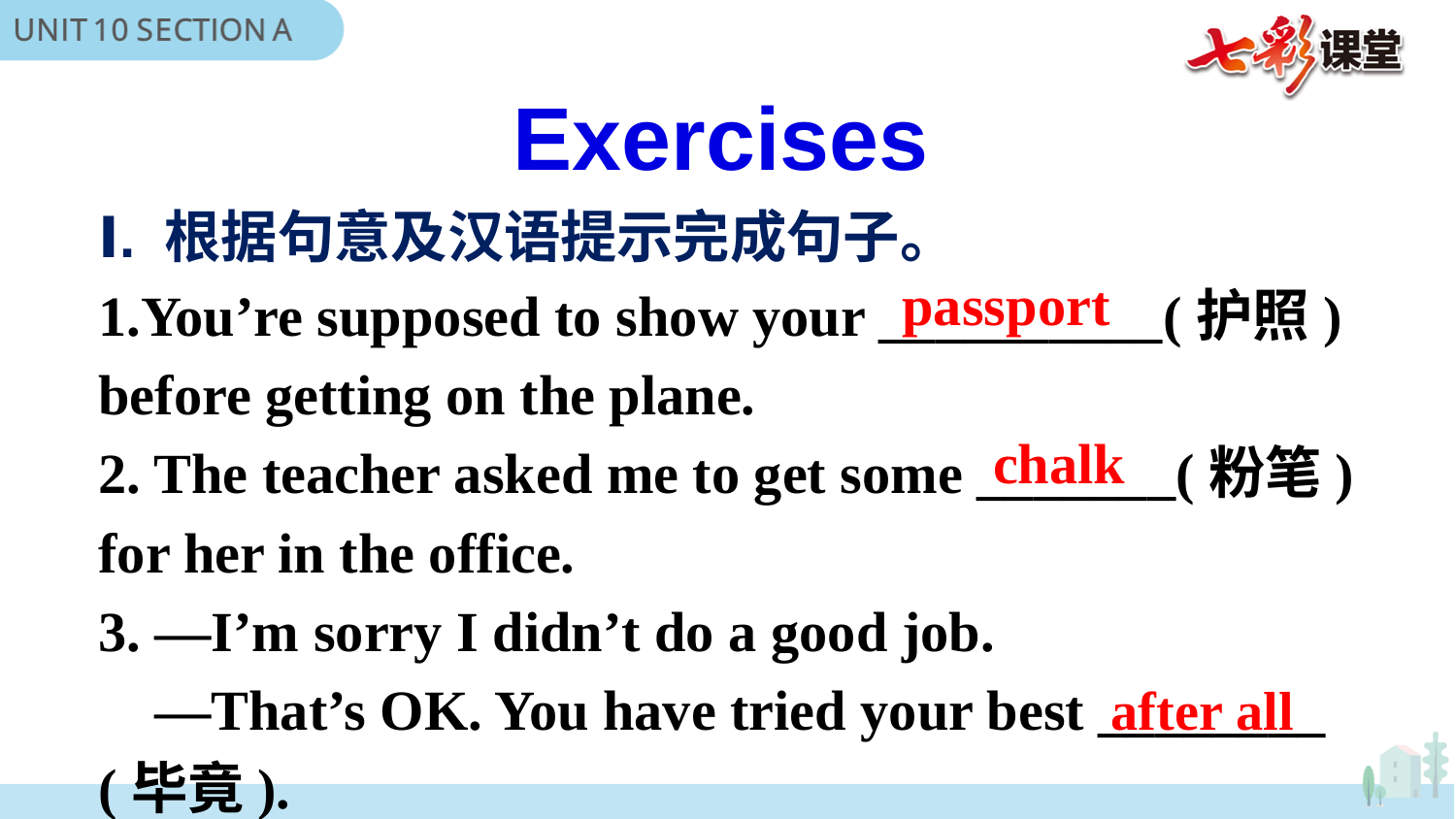

Exercises
Ⅰ. 根据句意及汉语提示完成句子。
1.You’re supposed to show your __________(护照) before getting on the plane.
2. The teacher asked me to get some _______(粉笔) for her in the office.
3. —I’m sorry I didn’t do a good job.
    —That’s OK. You have tried your best ________ (毕竟).
passport
chalk
after all